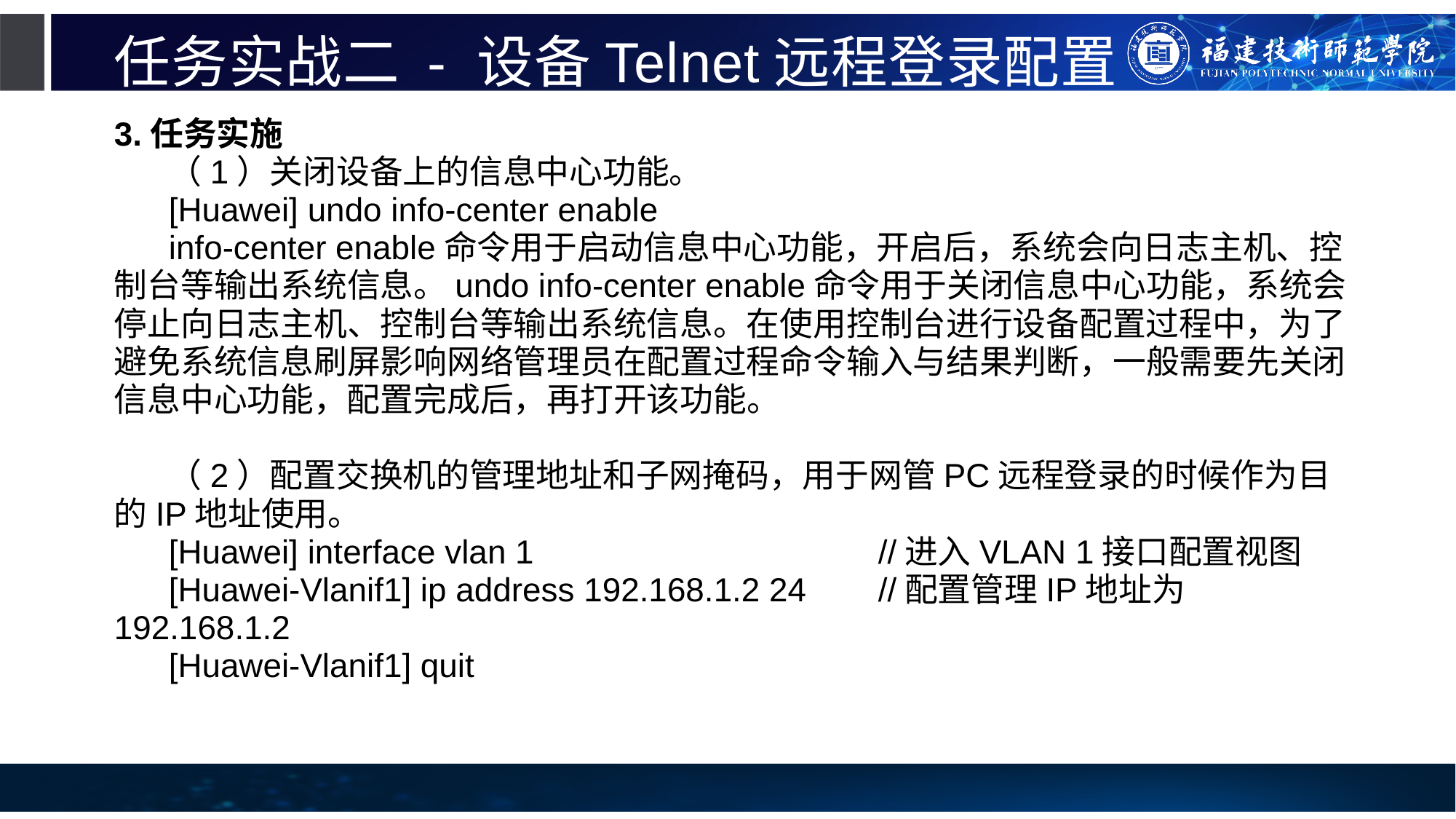

# 任务实战二 - 设备Telnet远程登录配置
3.任务实施
（1）关闭设备上的信息中心功能。
[Huawei] undo info-center enable
info-center enable命令用于启动信息中心功能，开启后，系统会向日志主机、控制台等输出系统信息。undo info-center enable命令用于关闭信息中心功能，系统会停止向日志主机、控制台等输出系统信息。在使用控制台进行设备配置过程中，为了避免系统信息刷屏影响网络管理员在配置过程命令输入与结果判断，一般需要先关闭信息中心功能，配置完成后，再打开该功能。

（2）配置交换机的管理地址和子网掩码，用于网管PC远程登录的时候作为目的IP地址使用。
[Huawei] interface vlan 1				//进入VLAN 1接口配置视图
[Huawei-Vlanif1] ip address 192.168.1.2 24	//配置管理IP地址为192.168.1.2
[Huawei-Vlanif1] quit